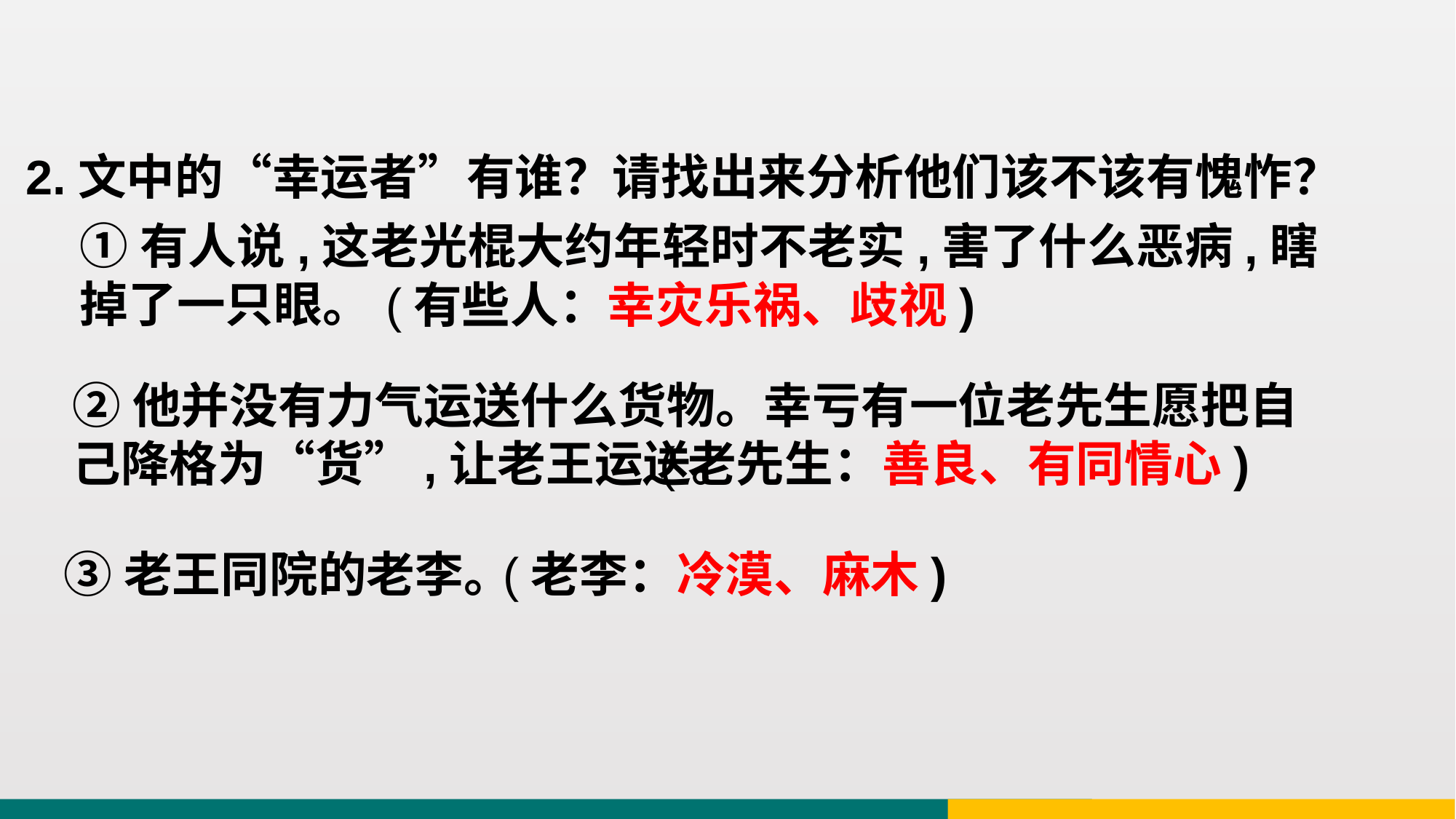

2.文中的“幸运者”有谁？请找出来分析他们该不该有愧怍？
①有人说,这老光棍大约年轻时不老实,害了什么恶病,瞎掉了一只眼。
(有些人：幸灾乐祸、歧视)
②他并没有力气运送什么货物。幸亏有一位老先生愿把自己降格为“货”,让老王运送。
(老先生：善良、有同情心)
③老王同院的老李。
(老李：冷漠、麻木)